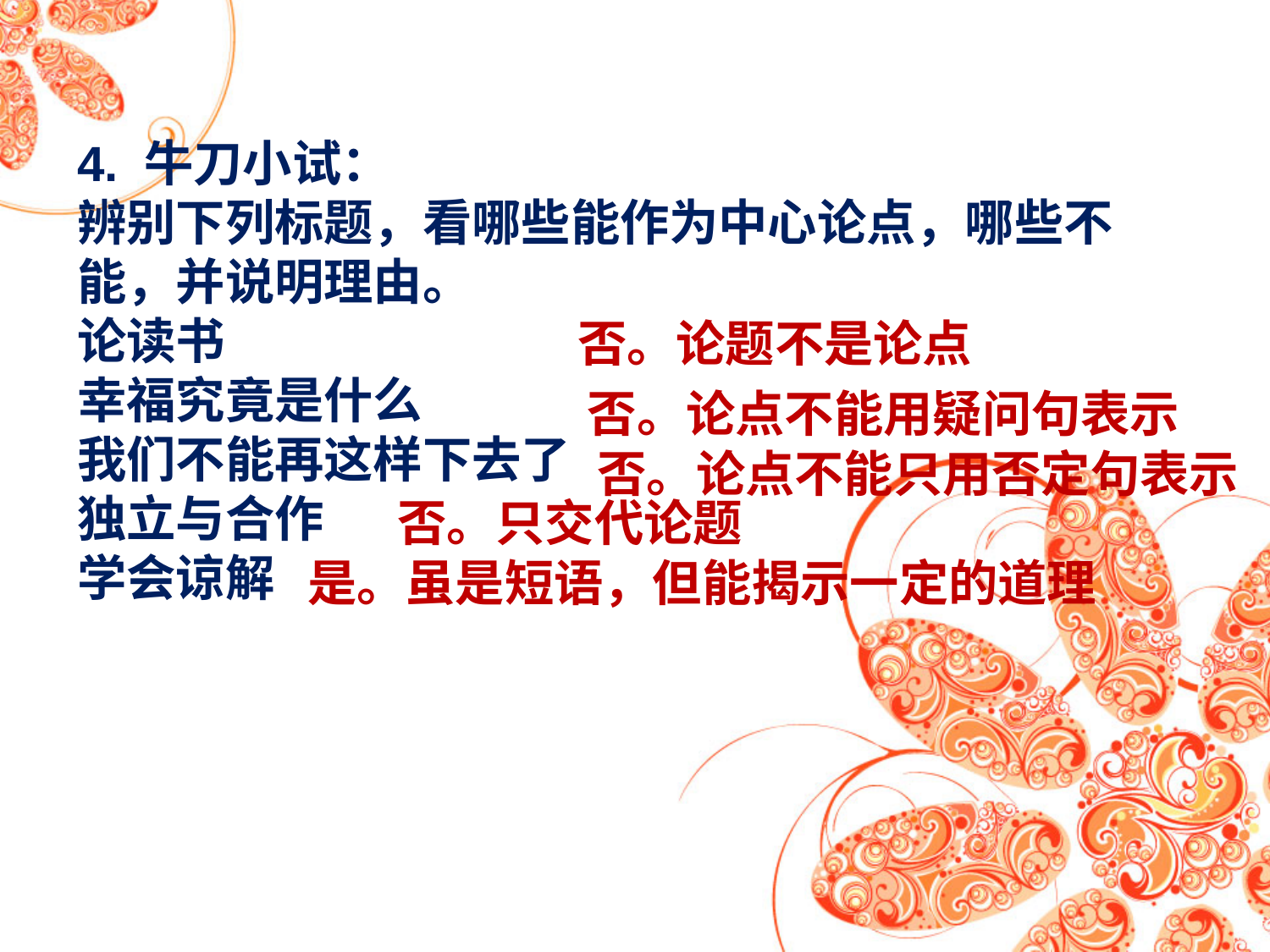

4. 牛刀小试：
辨别下列标题，看哪些能作为中心论点，哪些不能，并说明理由。
论读书
幸福究竟是什么
我们不能再这样下去了
独立与合作
学会谅解

否。论题不是论点
否。论点不能用疑问句表示
否。论点不能只用否定句表示
否。只交代论题
是。虽是短语，但能揭示一定的道理